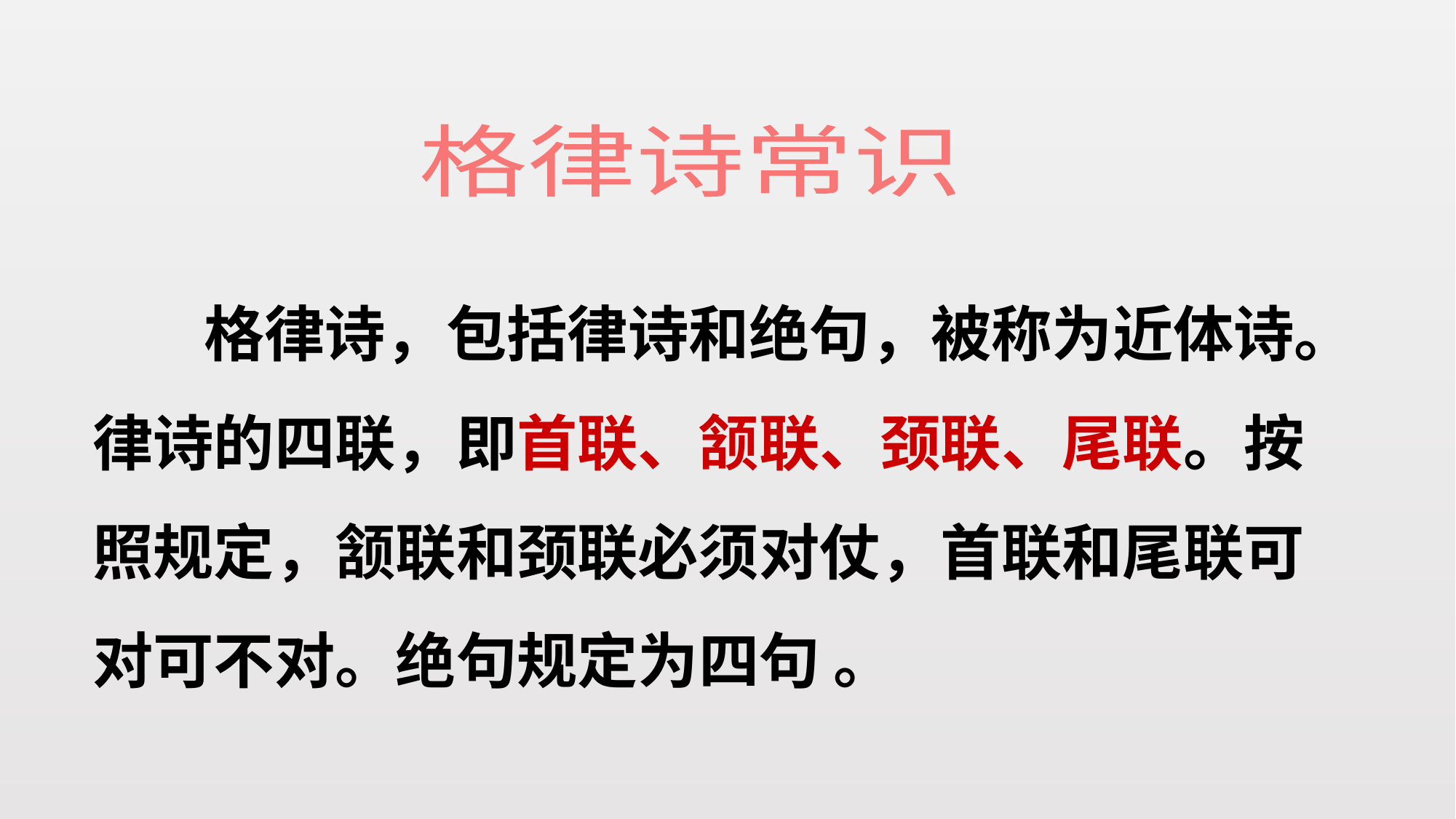

格律诗常识
       格律诗，包括律诗和绝句，被称为近体诗。律诗的四联，即首联、颔联、颈联、尾联。按照规定，颔联和颈联必须对仗，首联和尾联可对可不对。绝句规定为四句 。